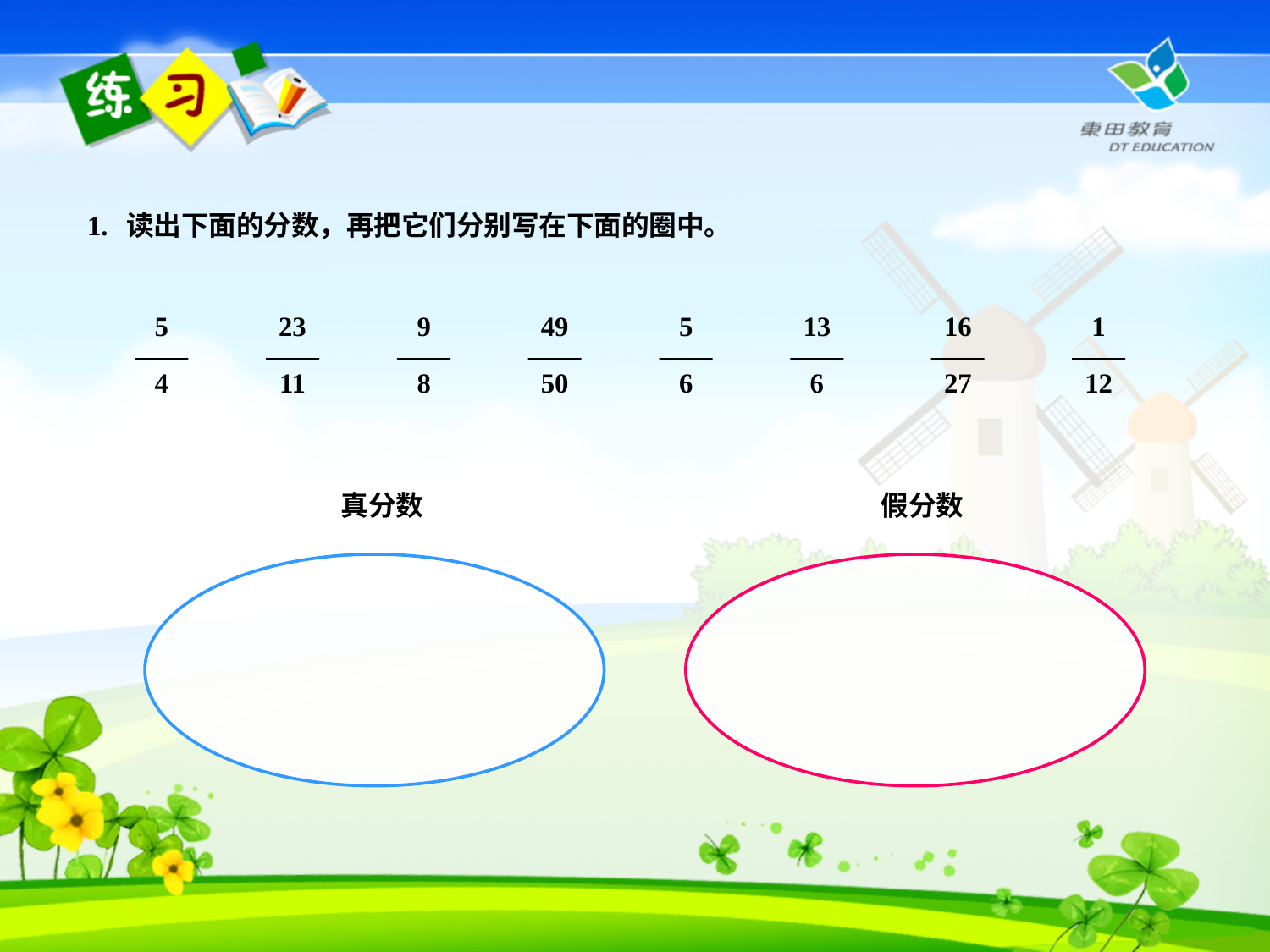

1. 读出下面的分数，再把它们分别写在下面的圈中。
5
4

23
11

9
8

49
50

5
6

13
6

16
27

1
12

真分数
假分数